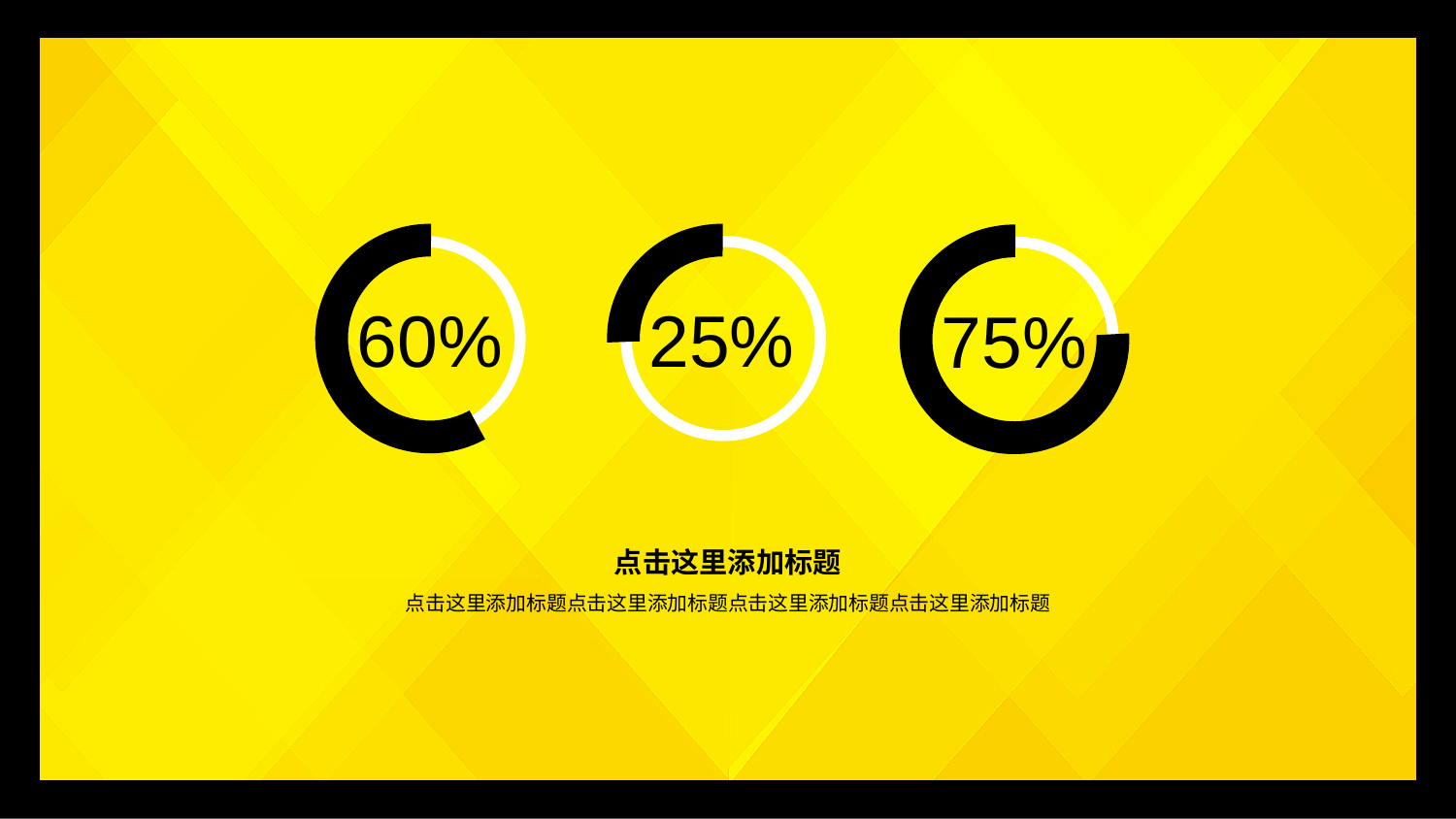

60%
25%
75%
点击这里添加标题
点击这里添加标题点击这里添加标题点击这里添加标题点击这里添加标题